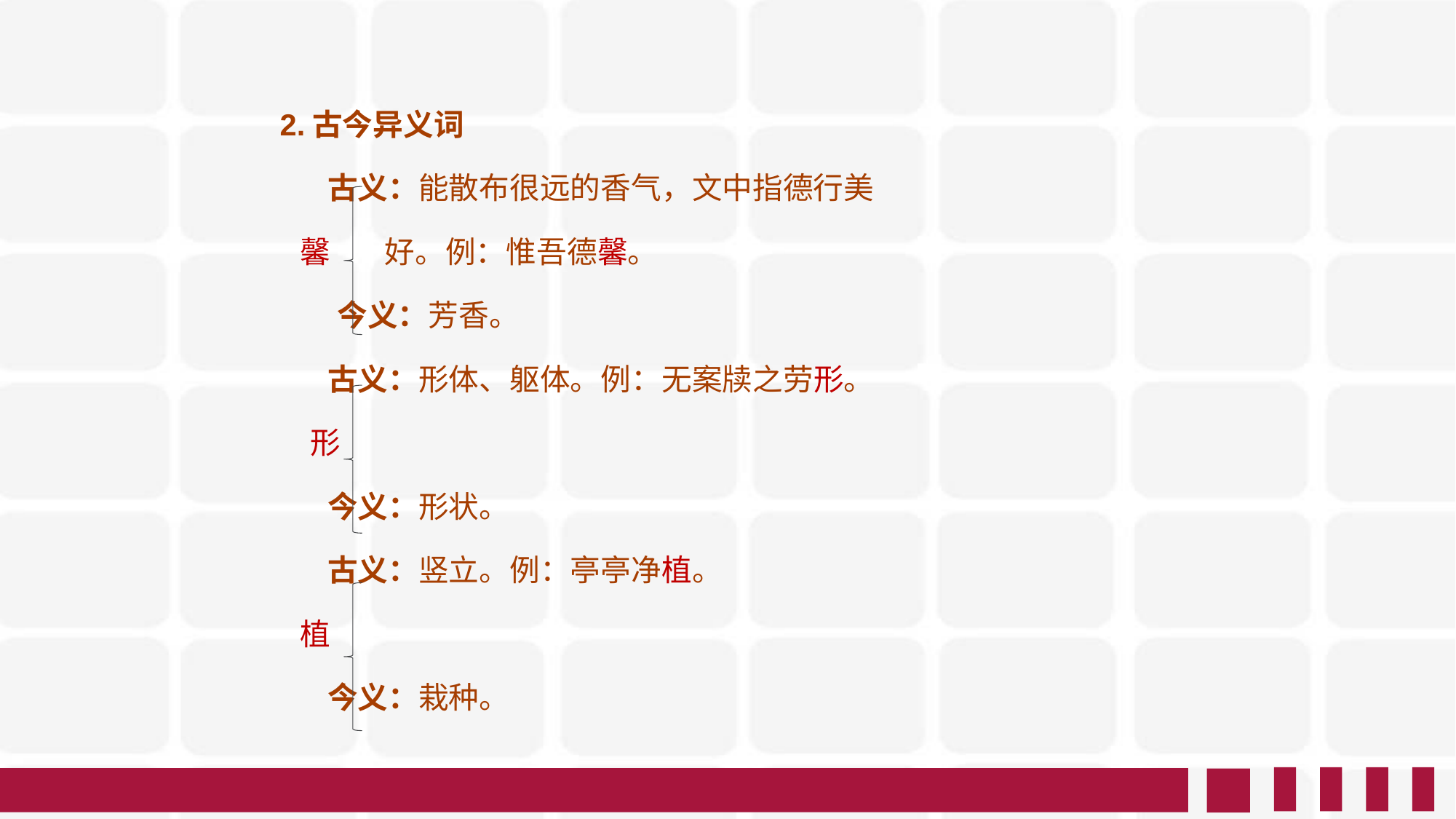

2.古今异义词
      古义：能散布很远的香气，文中指德行美
  馨        好。例：惟吾德馨。
　    今义：芳香。
      古义：形体、躯体。例：无案牍之劳形。
　形
      今义：形状。
      古义：竖立。例：亭亭净植。
  植
      今义：栽种。